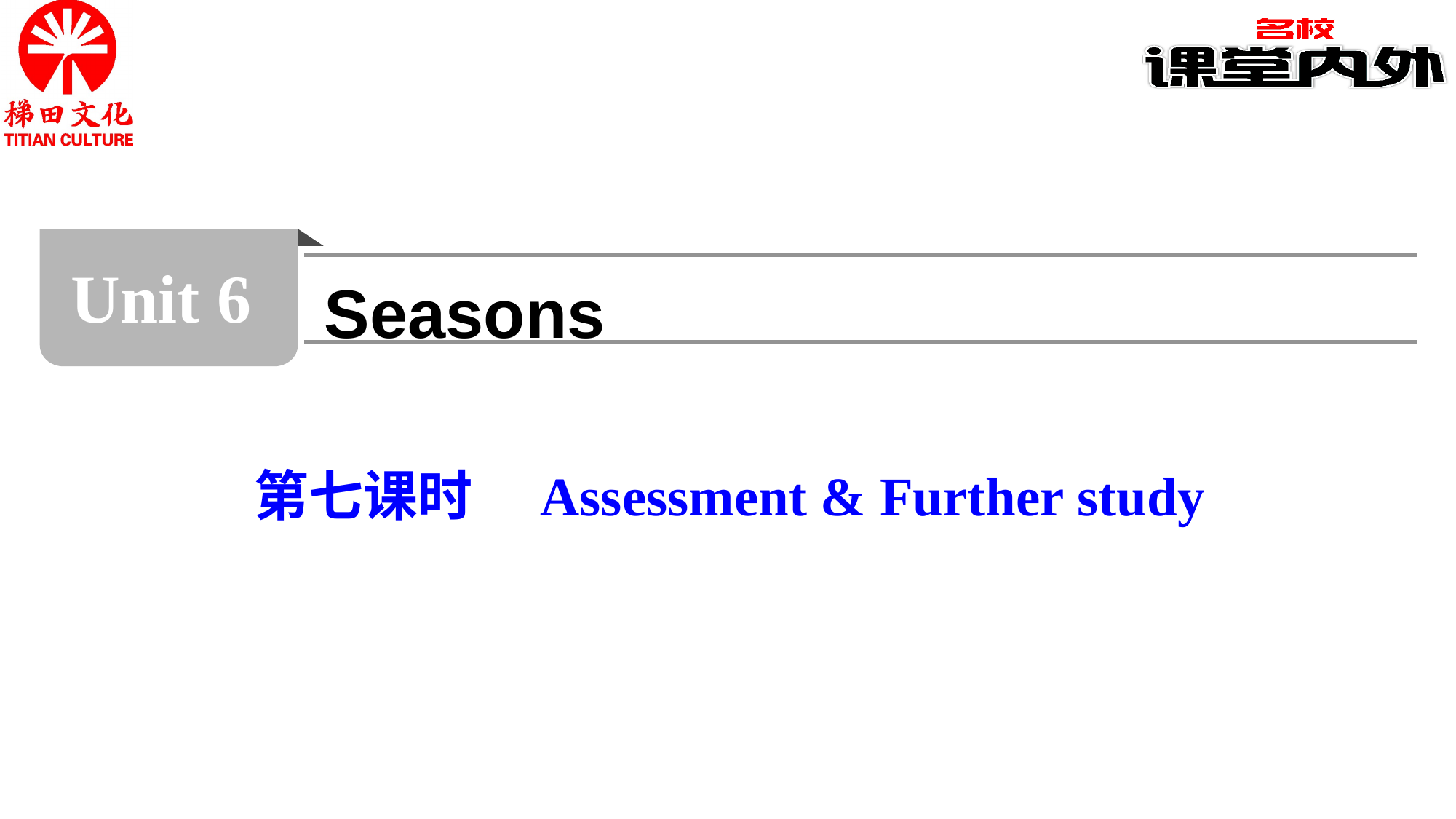

Unit 6
Seasons
第七课时　Assessment & Further study